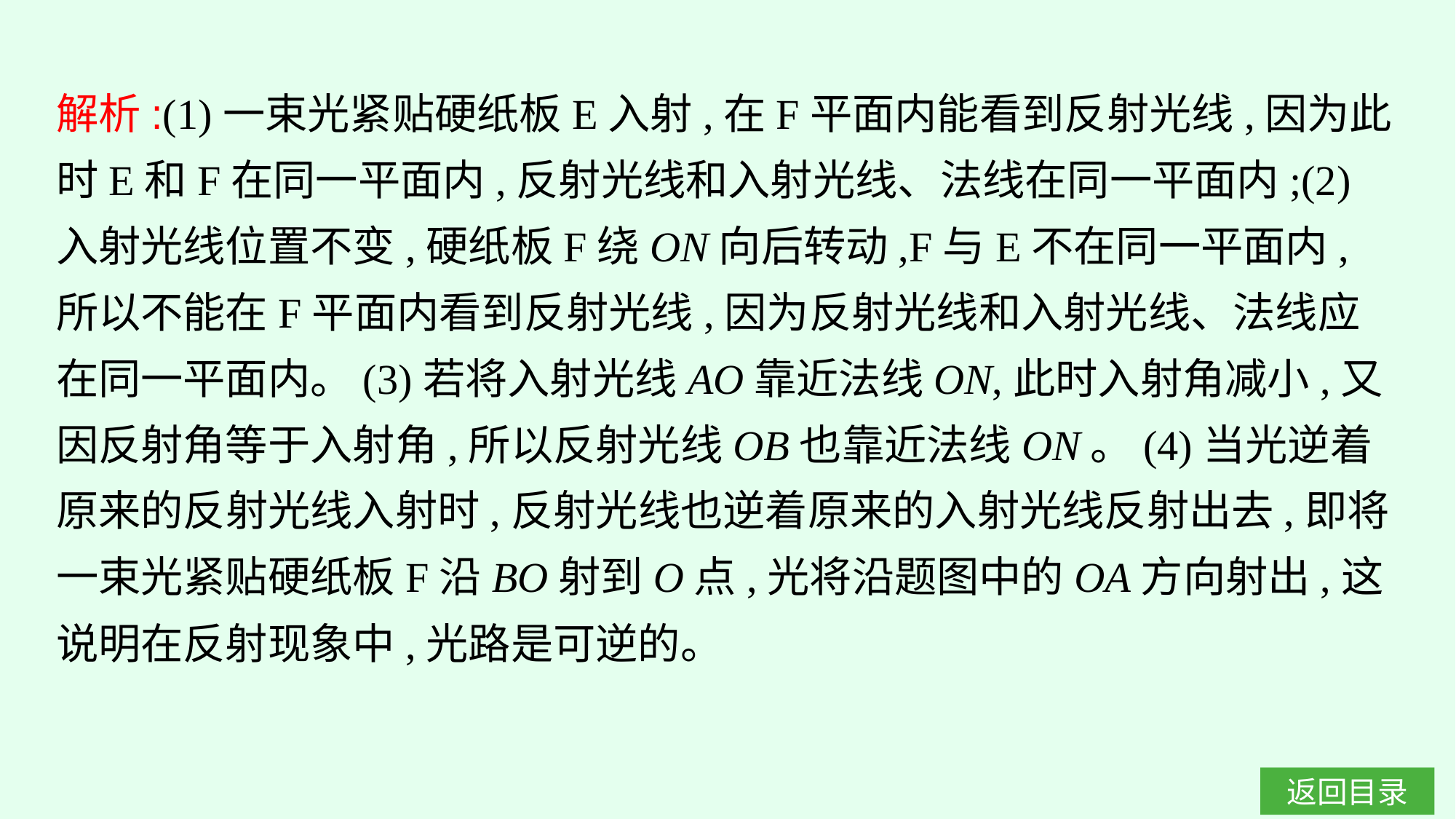

解析:(1)一束光紧贴硬纸板E入射,在F平面内能看到反射光线,因为此时E和F在同一平面内,反射光线和入射光线、法线在同一平面内;(2)入射光线位置不变,硬纸板F绕ON向后转动,F与E不在同一平面内,所以不能在F平面内看到反射光线,因为反射光线和入射光线、法线应在同一平面内。(3)若将入射光线AO靠近法线ON,此时入射角减小,又因反射角等于入射角,所以反射光线OB也靠近法线ON。(4)当光逆着原来的反射光线入射时,反射光线也逆着原来的入射光线反射出去,即将一束光紧贴硬纸板F沿BO射到O点,光将沿题图中的OA方向射出,这说明在反射现象中,光路是可逆的。